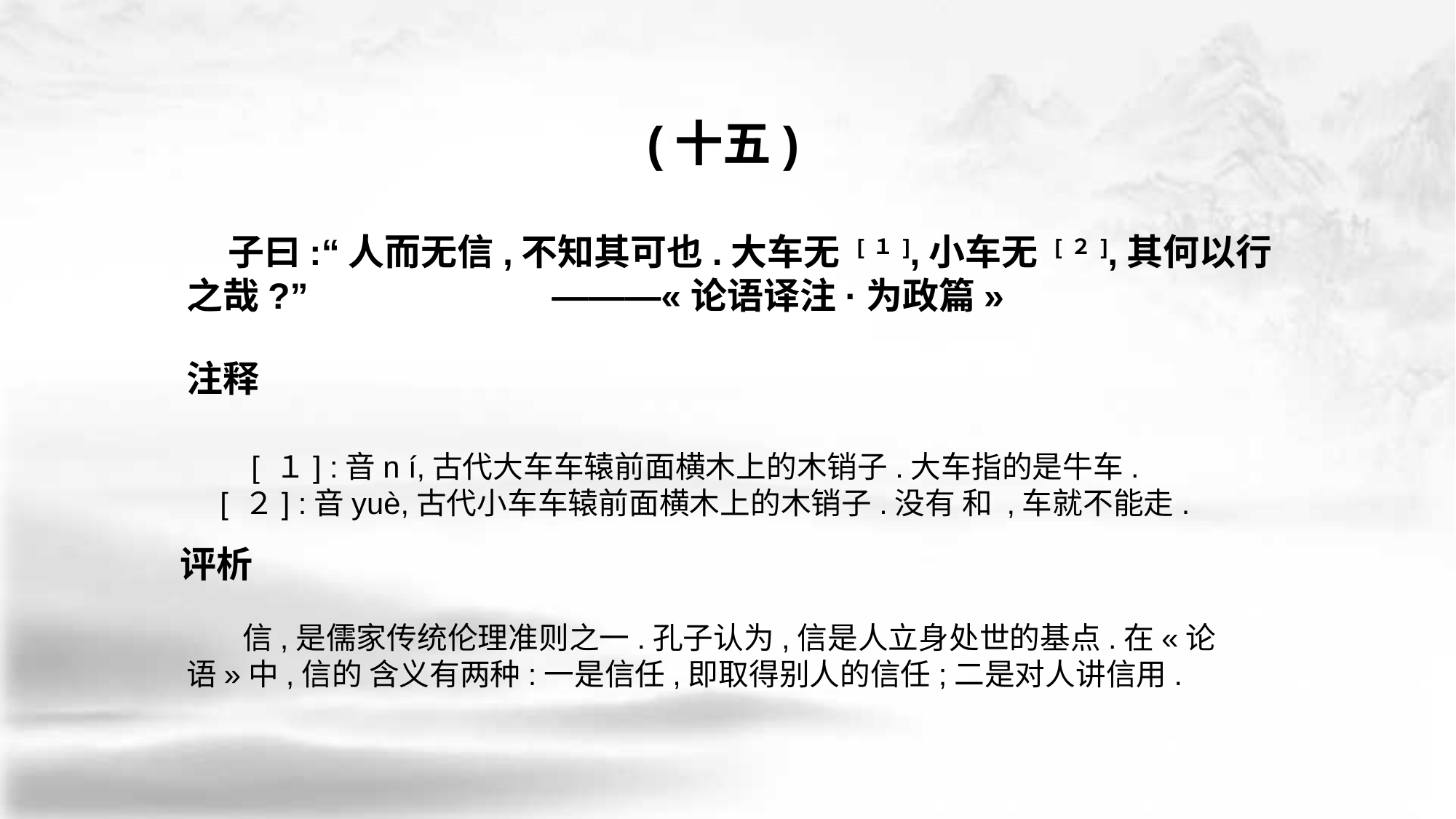

(十五)

    子曰:“人而无信,不知其可也.大车无 [１],小车无 [２],其何以行之哉?”                        ———«论语译注·为政篇»

　　[ １] :音n í,古代大车车辕前面横木上的木销子.大车指的是牛车.
    [ ２] :音yuè,古代小车车辕前面横木上的木销子.没有 和 ,车就不能走.

        信,是儒家传统伦理准则之一.孔子认为,信是人立身处世的基点.在«论语»中,信的 含义有两种:一是信任,即取得别人的信任;二是对人讲信用.
注释
评析